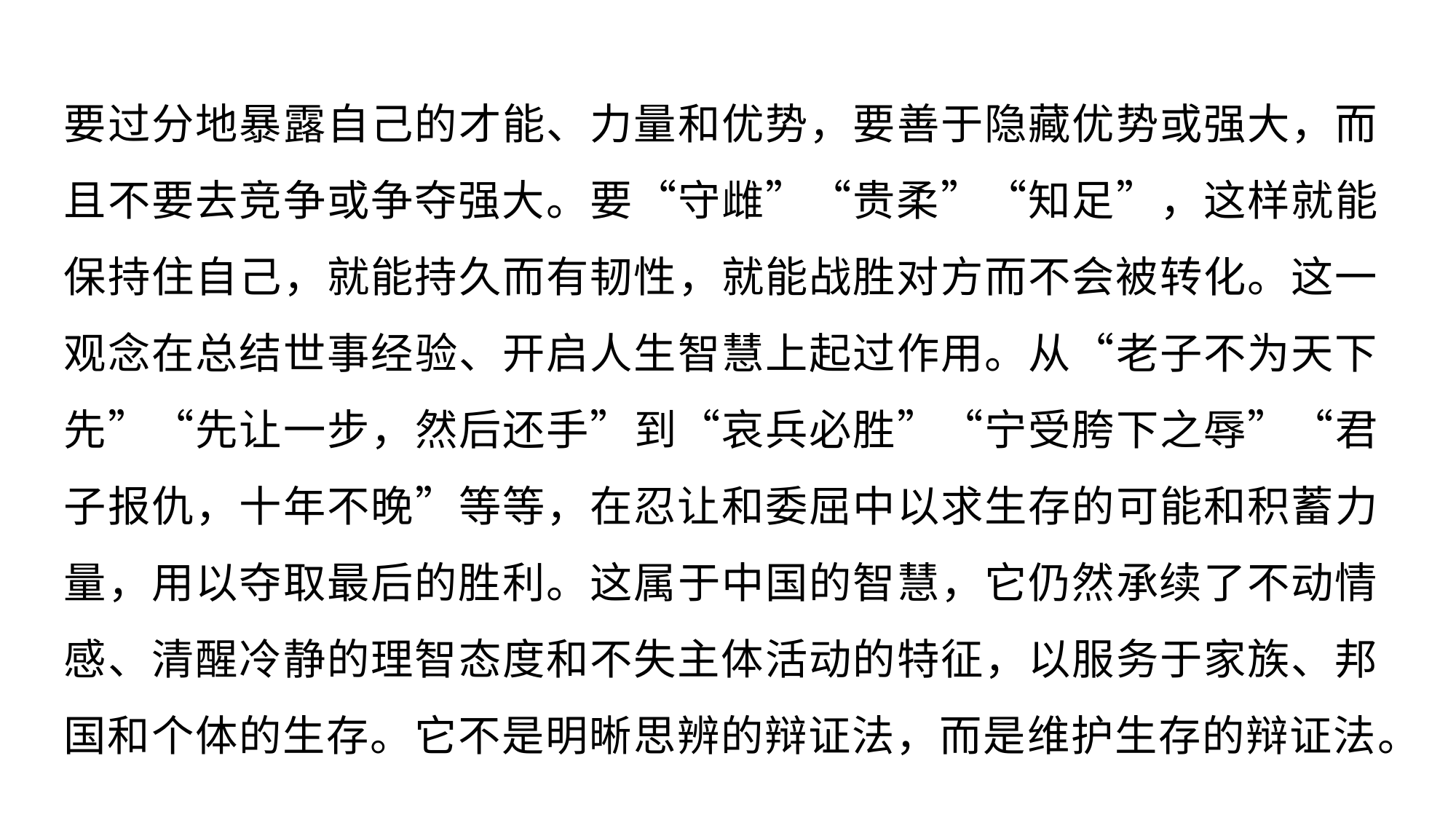

要过分地暴露自己的才能、力量和优势，要善于隐藏优势或强大，而且不要去竞争或争夺强大。要“守雌”“贵柔”“知足”，这样就能保持住自己，就能持久而有韧性，就能战胜对方而不会被转化。这一观念在总结世事经验、开启人生智慧上起过作用。从“老子不为天下先”“先让一步，然后还手”到“哀兵必胜”“宁受胯下之辱”“君子报仇，十年不晚”等等，在忍让和委屈中以求生存的可能和积蓄力量，用以夺取最后的胜利。这属于中国的智慧，它仍然承续了不动情感、清醒冷静的理智态度和不失主体活动的特征，以服务于家族、邦国和个体的生存。它不是明晰思辨的辩证法，而是维护生存的辩证法。